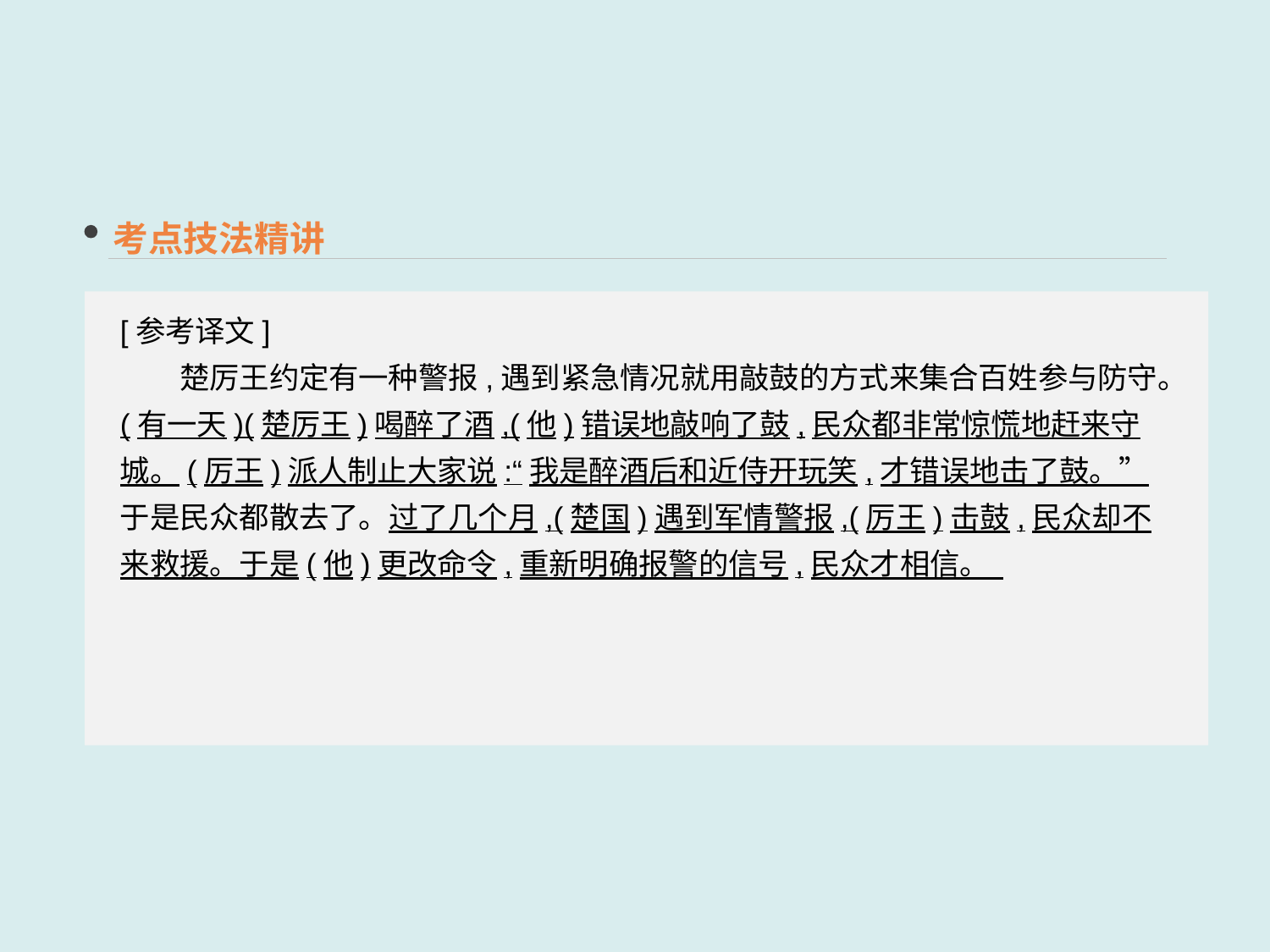

考点技法精讲

[参考译文]
　　楚厉王约定有一种警报,遇到紧急情况就用敲鼓的方式来集合百姓参与防守。(有一天)(楚厉王)喝醉了酒,(他)错误地敲响了鼓,民众都非常惊慌地赶来守城。(厉王)派人制止大家说:“我是醉酒后和近侍开玩笑,才错误地击了鼓。”于是民众都散去了。过了几个月,(楚国)遇到军情警报,(厉王)击鼓,民众却不来救援。于是(他)更改命令,重新明确报警的信号,民众才相信。